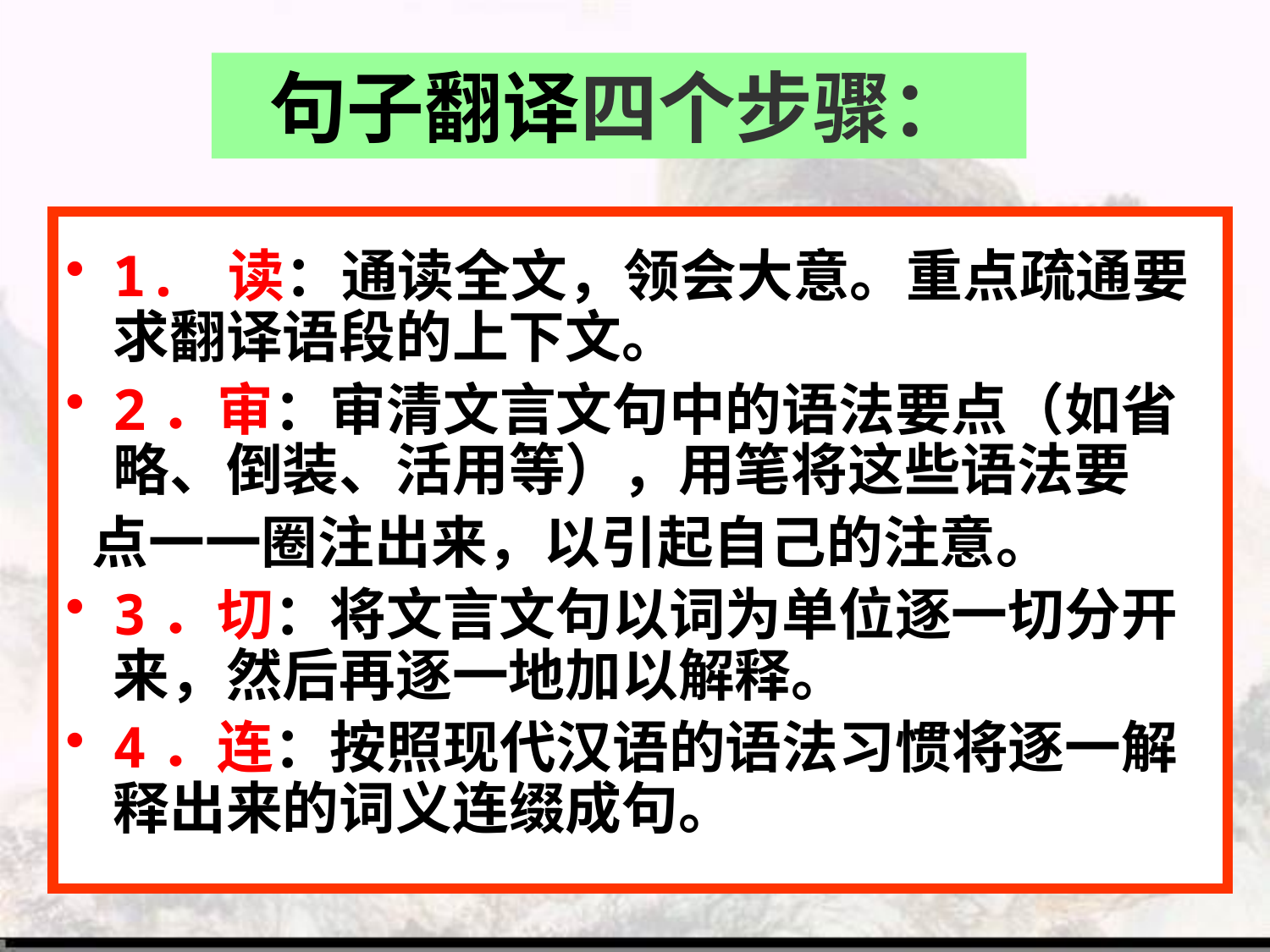

句子翻译四个步骤：

1. 读：通读全文，领会大意。重点疏通要求翻译语段的上下文。
2．审：审清文言文句中的语法要点（如省略、倒装、活用等），用笔将这些语法要
 点一一圈注出来，以引起自己的注意。
3．切：将文言文句以词为单位逐一切分开来，然后再逐一地加以解释。
4．连：按照现代汉语的语法习惯将逐一解释出来的词义连缀成句。